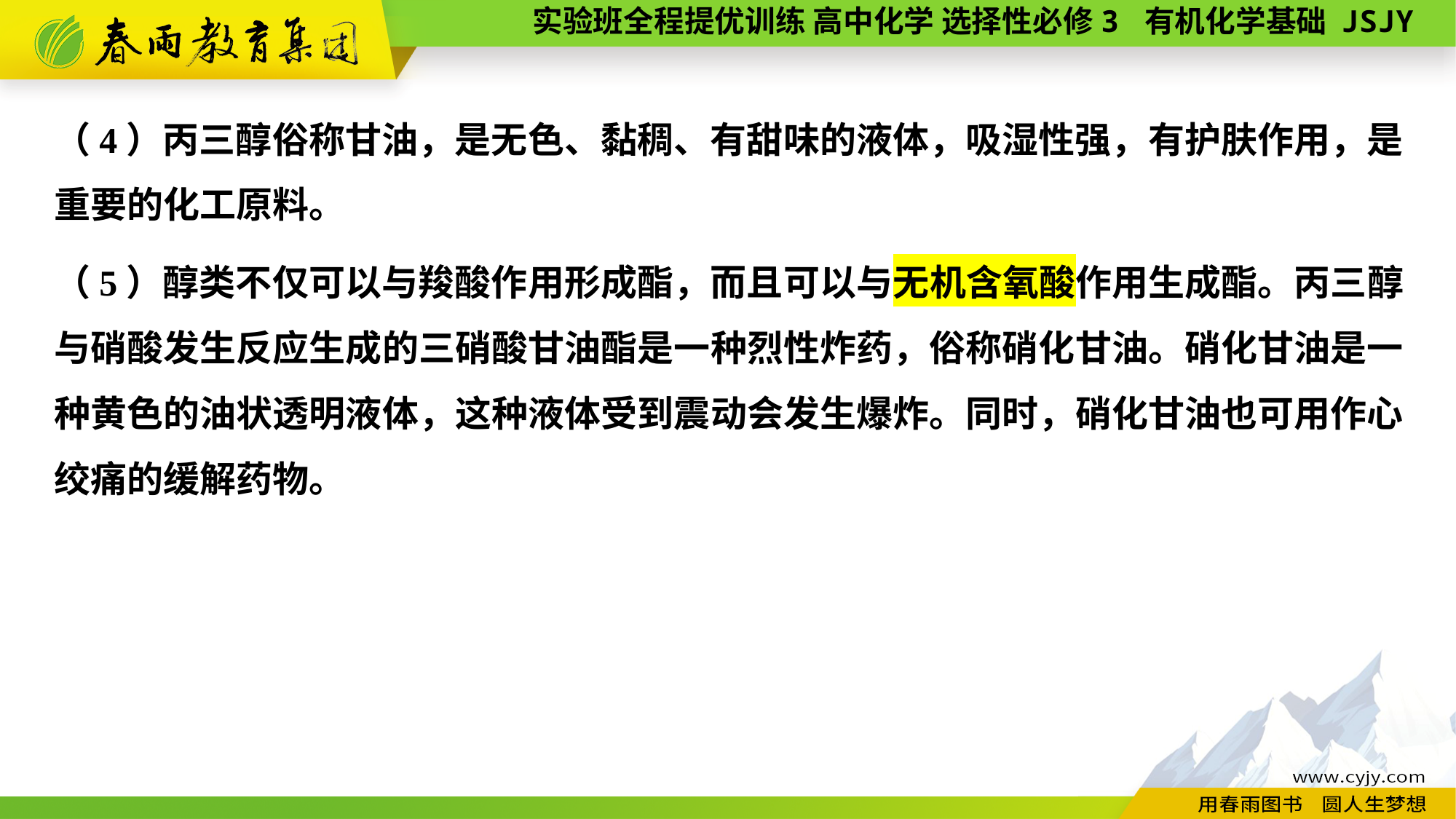

（4）丙三醇俗称甘油，是无色、黏稠、有甜味的液体，吸湿性强，有护肤作用，是重要的化工原料。
（5）醇类不仅可以与羧酸作用形成酯，而且可以与无机含氧酸作用生成酯。丙三醇与硝酸发生反应生成的三硝酸甘油酯是一种烈性炸药，俗称硝化甘油。硝化甘油是一种黄色的油状透明液体，这种液体受到震动会发生爆炸。同时，硝化甘油也可用作心绞痛的缓解药物。